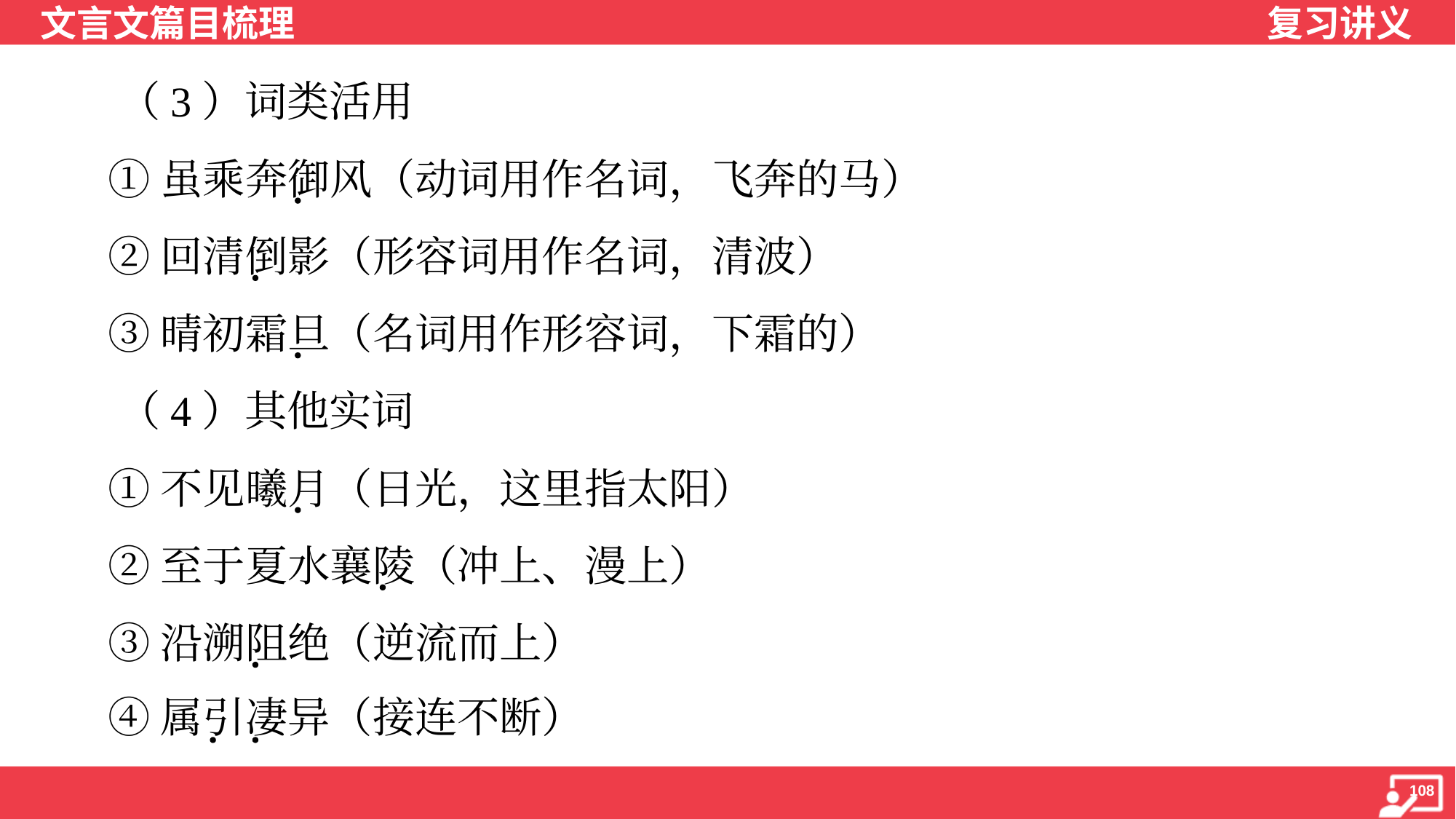

（3）词类活用
    ①虽乘奔御风（动词用作名词，飞奔的马）
    ②回清倒影（形容词用作名词，清波）
    ③晴初霜旦（名词用作形容词，下霜的）
    （4）其他实词
    ①不见曦月（日光，这里指太阳）
    ②至于夏水襄陵（冲上、漫上）
    ③沿溯阻绝（逆流而上）
    ④属引凄异（接连不断）